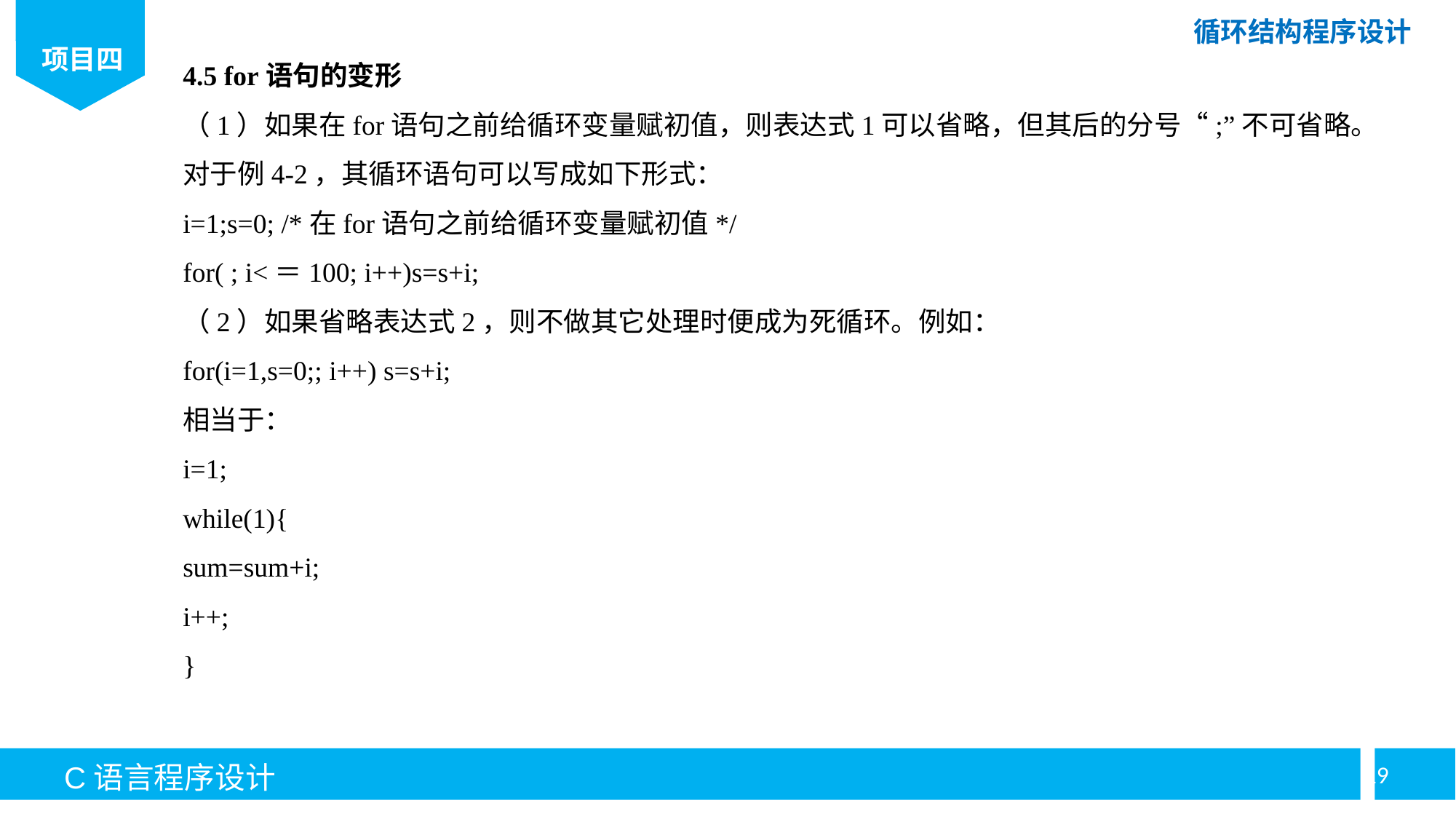

4.5 for语句的变形
（1）如果在for语句之前给循环变量赋初值，则表达式1可以省略，但其后的分号“;”不可省略。
对于例4-2，其循环语句可以写成如下形式：
i=1;s=0; /*在for语句之前给循环变量赋初值*/
for( ; i<＝100; i++)s=s+i;
（2）如果省略表达式2，则不做其它处理时便成为死循环。例如：
for(i=1,s=0;; i++) s=s+i;
相当于：
i=1;
while(1){
sum=sum+i;
i++;
}